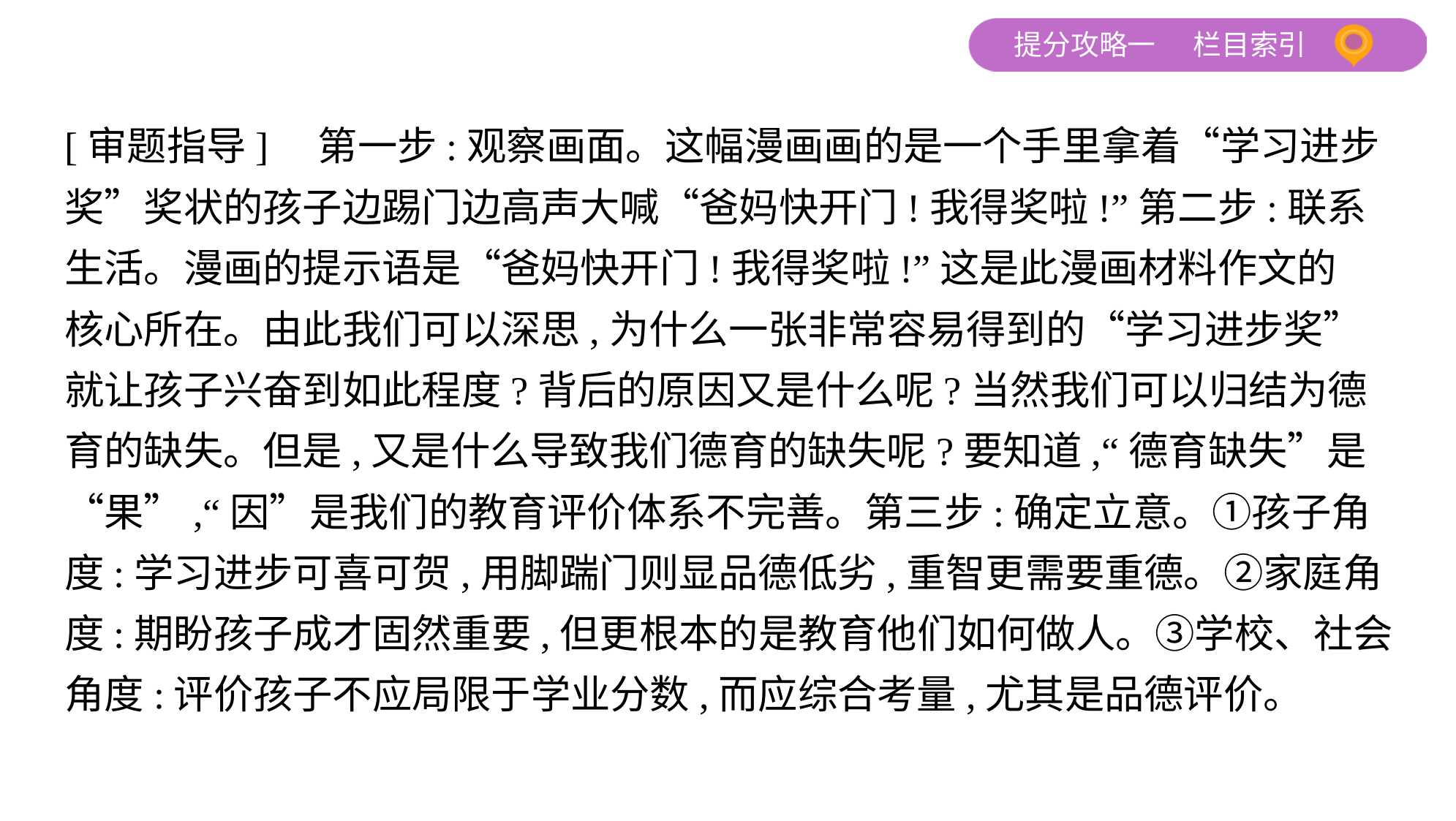

[审题指导]　第一步:观察画面。这幅漫画画的是一个手里拿着“学习进步
奖”奖状的孩子边踢门边高声大喊“爸妈快开门!我得奖啦!”第二步:联系
生活。漫画的提示语是“爸妈快开门!我得奖啦!”这是此漫画材料作文的
核心所在。由此我们可以深思,为什么一张非常容易得到的“学习进步奖”
就让孩子兴奋到如此程度?背后的原因又是什么呢?当然我们可以归结为德
育的缺失。但是,又是什么导致我们德育的缺失呢?要知道,“德育缺失”是
“果”,“因”是我们的教育评价体系不完善。第三步:确定立意。①孩子角
度:学习进步可喜可贺,用脚踹门则显品德低劣,重智更需要重德。②家庭角
度:期盼孩子成才固然重要,但更根本的是教育他们如何做人。③学校、社会
角度:评价孩子不应局限于学业分数,而应综合考量,尤其是品德评价。